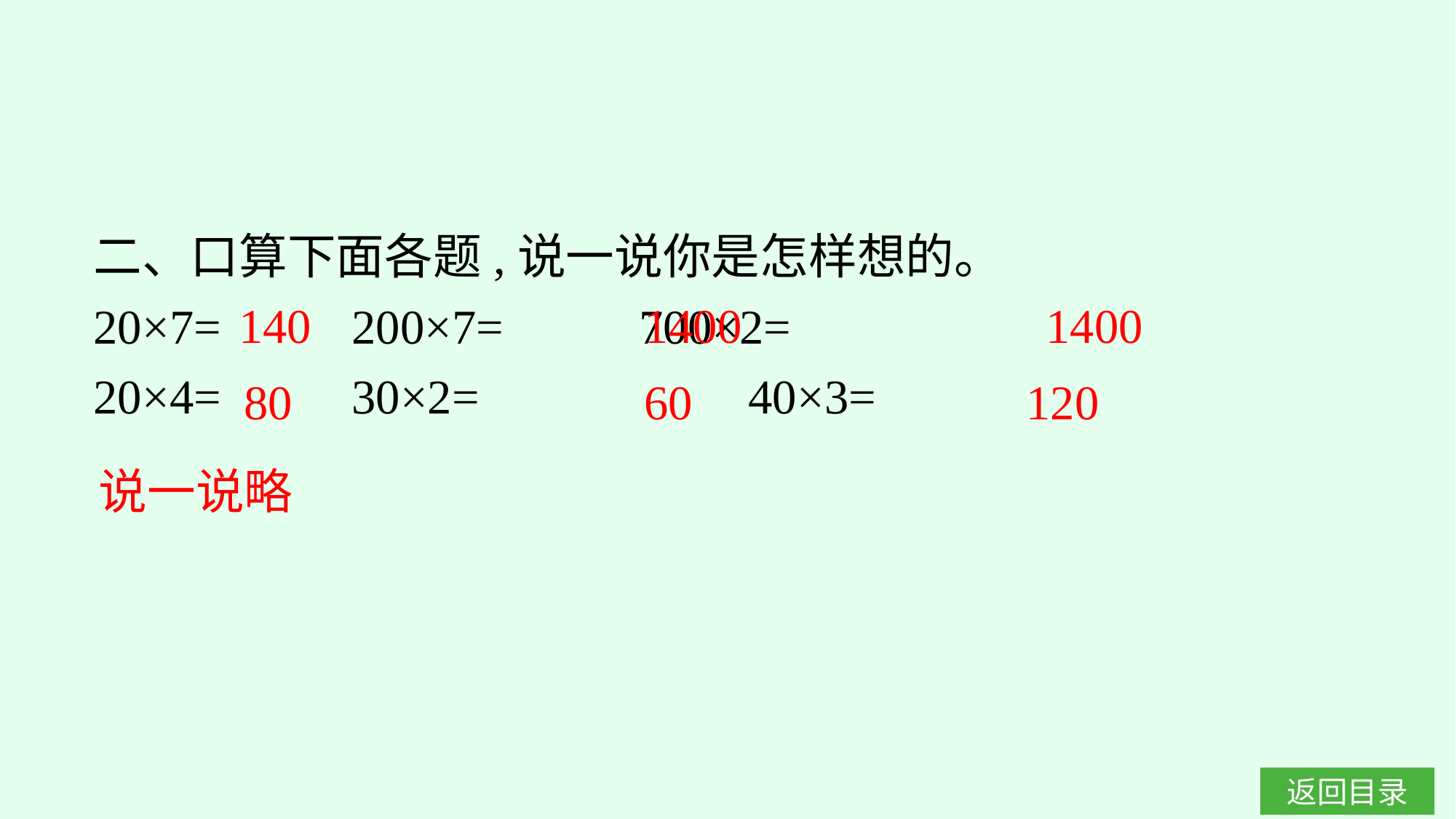

二、口算下面各题,说一说你是怎样想的。
20×7=		200×7=		700×2=
20×4=		30×2=			40×3=
1400
140
1400
120
80
60
说一说略